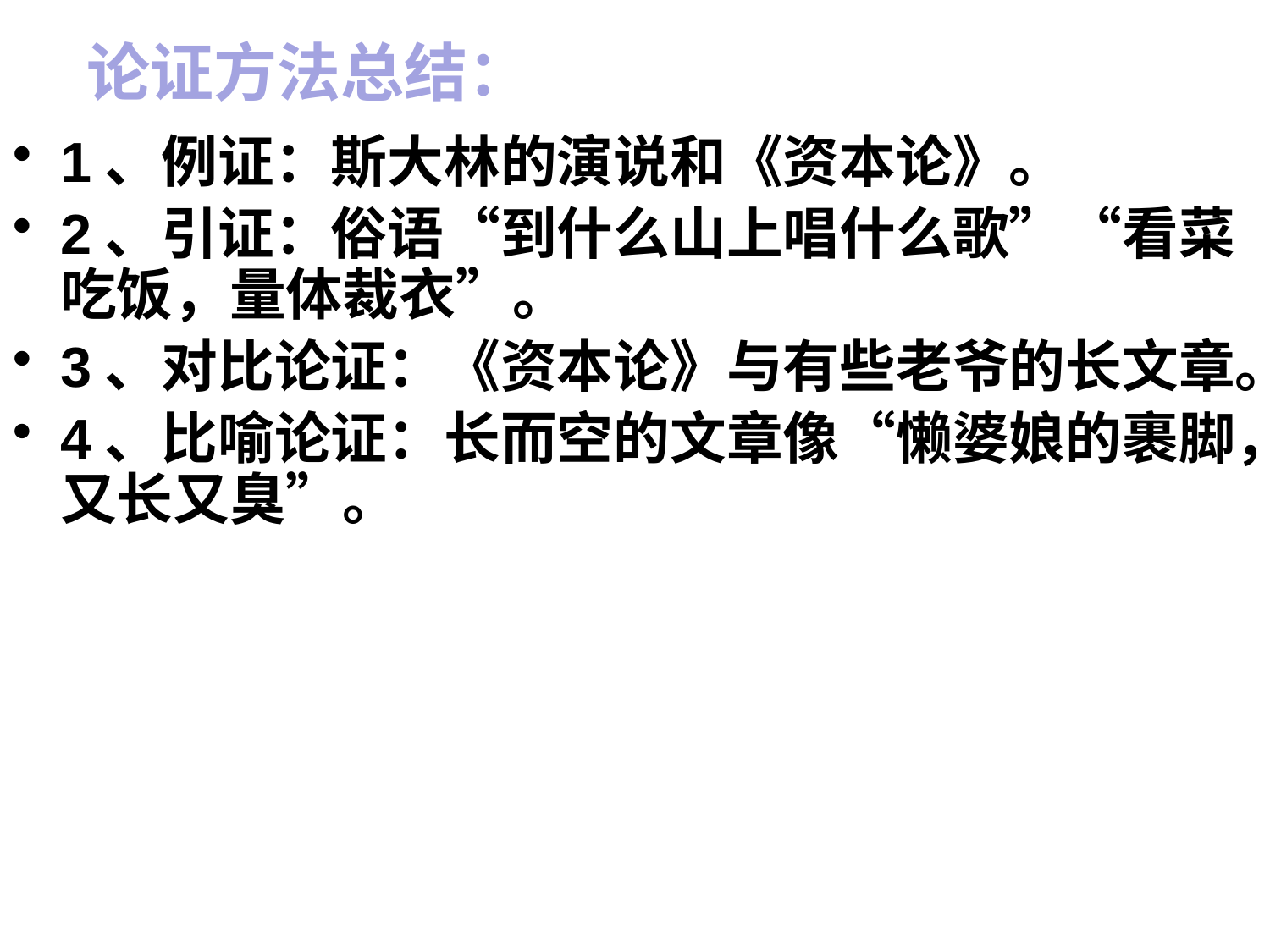

# 论证方法总结：
1、例证：斯大林的演说和《资本论》。
2、引证：俗语“到什么山上唱什么歌”“看菜吃饭，量体裁衣”。
3、对比论证：《资本论》与有些老爷的长文章。
4、比喻论证：长而空的文章像“懒婆娘的裹脚，又长又臭”。